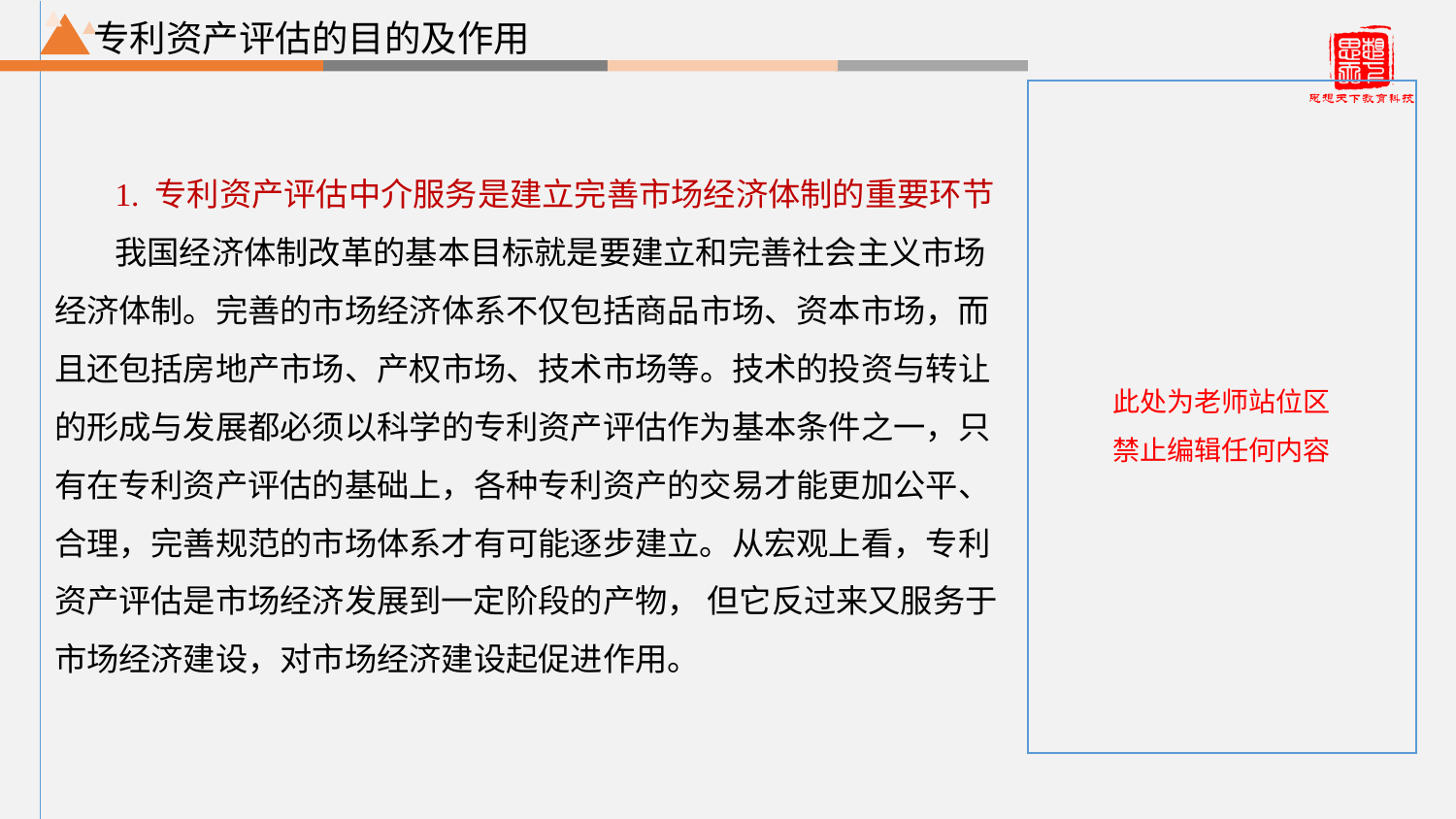

专利资产评估的目的及作用
1. 专利资产评估中介服务是建立完善市场经济体制的重要环节
我国经济体制改革的基本目标就是要建立和完善社会主义市场经济体制。完善的市场经济体系不仅包括商品市场、资本市场，而且还包括房地产市场、产权市场、技术市场等。技术的投资与转让的形成与发展都必须以科学的专利资产评估作为基本条件之一，只有在专利资产评估的基础上，各种专利资产的交易才能更加公平、合理，完善规范的市场体系才有可能逐步建立。从宏观上看，专利资产评估是市场经济发展到一定阶段的产物， 但它反过来又服务于市场经济建设，对市场经济建设起促进作用。
111